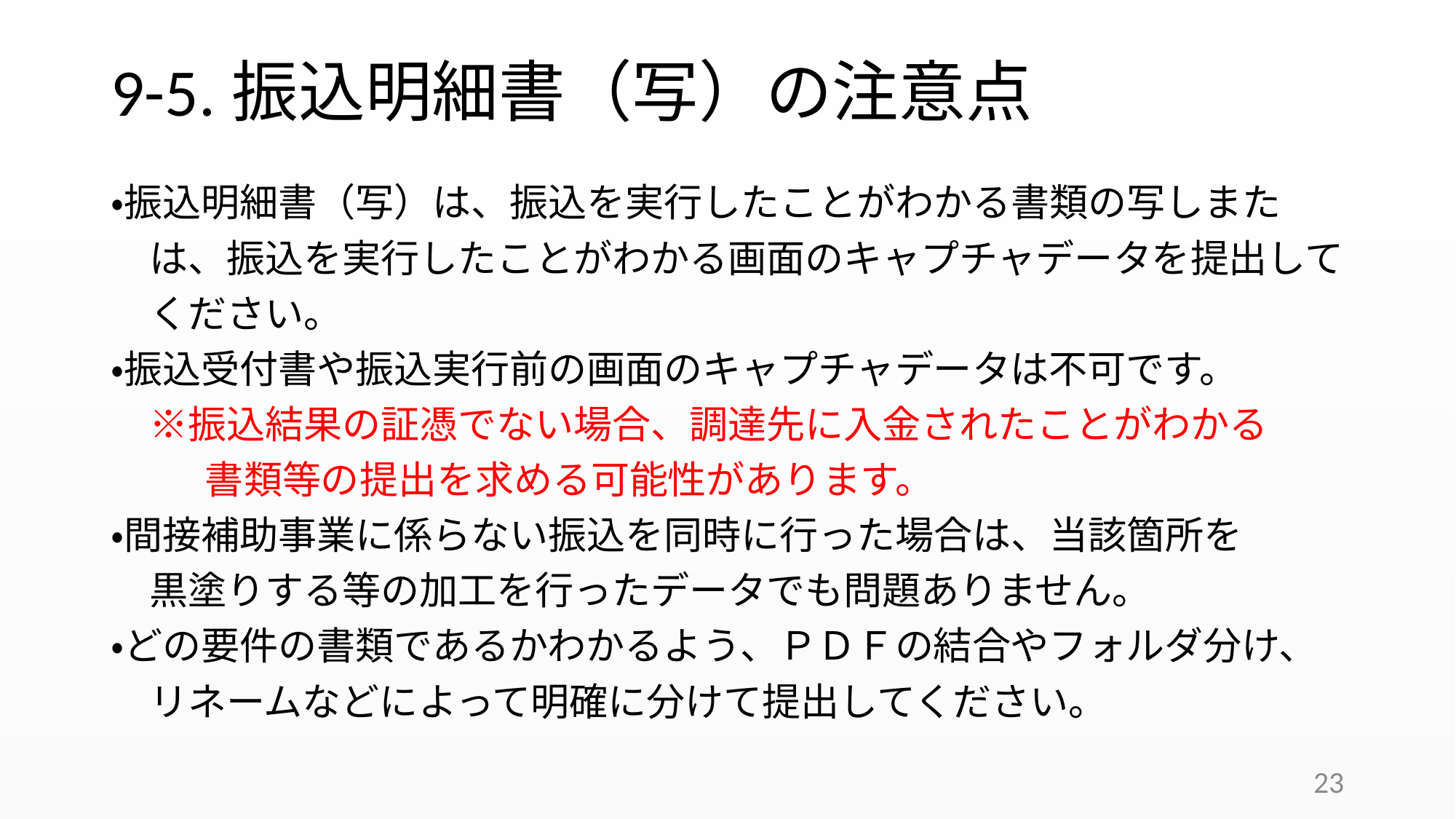

# 9-5.振込明細書（写）の注意点
・振込明細書（写）は、振込を実行したことがわかる書類の写しまた
　は、振込を実行したことがわかる画面のキャプチャデータを提出して
　ください。
・振込受付書や振込実行前の画面のキャプチャデータは不可です。
　※振込結果の証憑でない場合、調達先に入金されたことがわかる
　　  書類等の提出を求める可能性があります。
・間接補助事業に係らない振込を同時に行った場合は、当該箇所を
　黒塗りする等の加工を行ったデータでも問題ありません。
・どの要件の書類であるかわかるよう、ＰＤＦの結合やフォルダ分け、
　リネームなどによって明確に分けて提出してください。
23